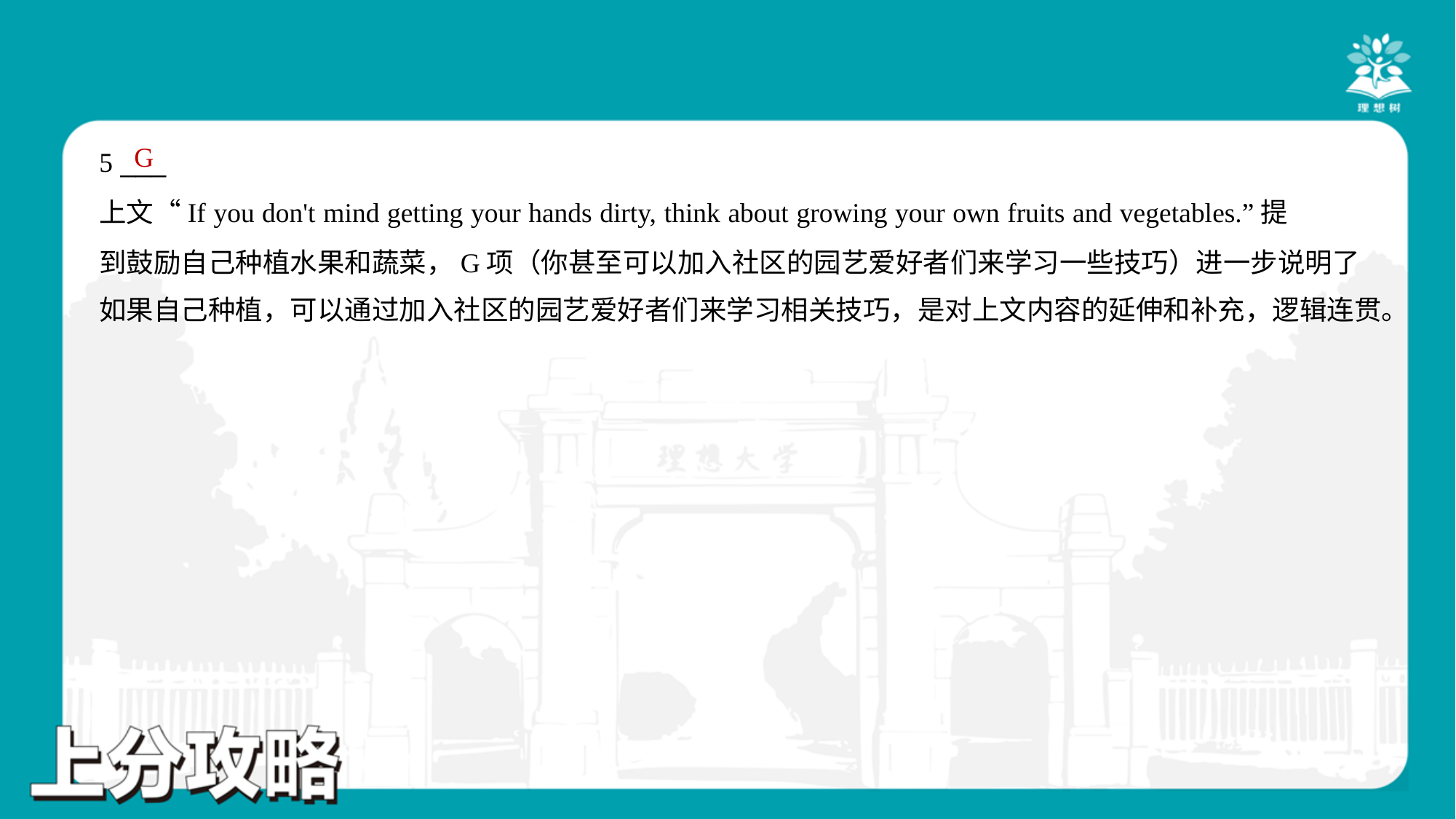

G
5 ___
上文“If you don't mind getting your hands dirty, think about growing your own fruits and vegetables.”提
到鼓励自己种植水果和蔬菜，G项（你甚至可以加入社区的园艺爱好者们来学习一些技巧）进一步说明了
如果自己种植，可以通过加入社区的园艺爱好者们来学习相关技巧，是对上文内容的延伸和补充，逻辑连贯。